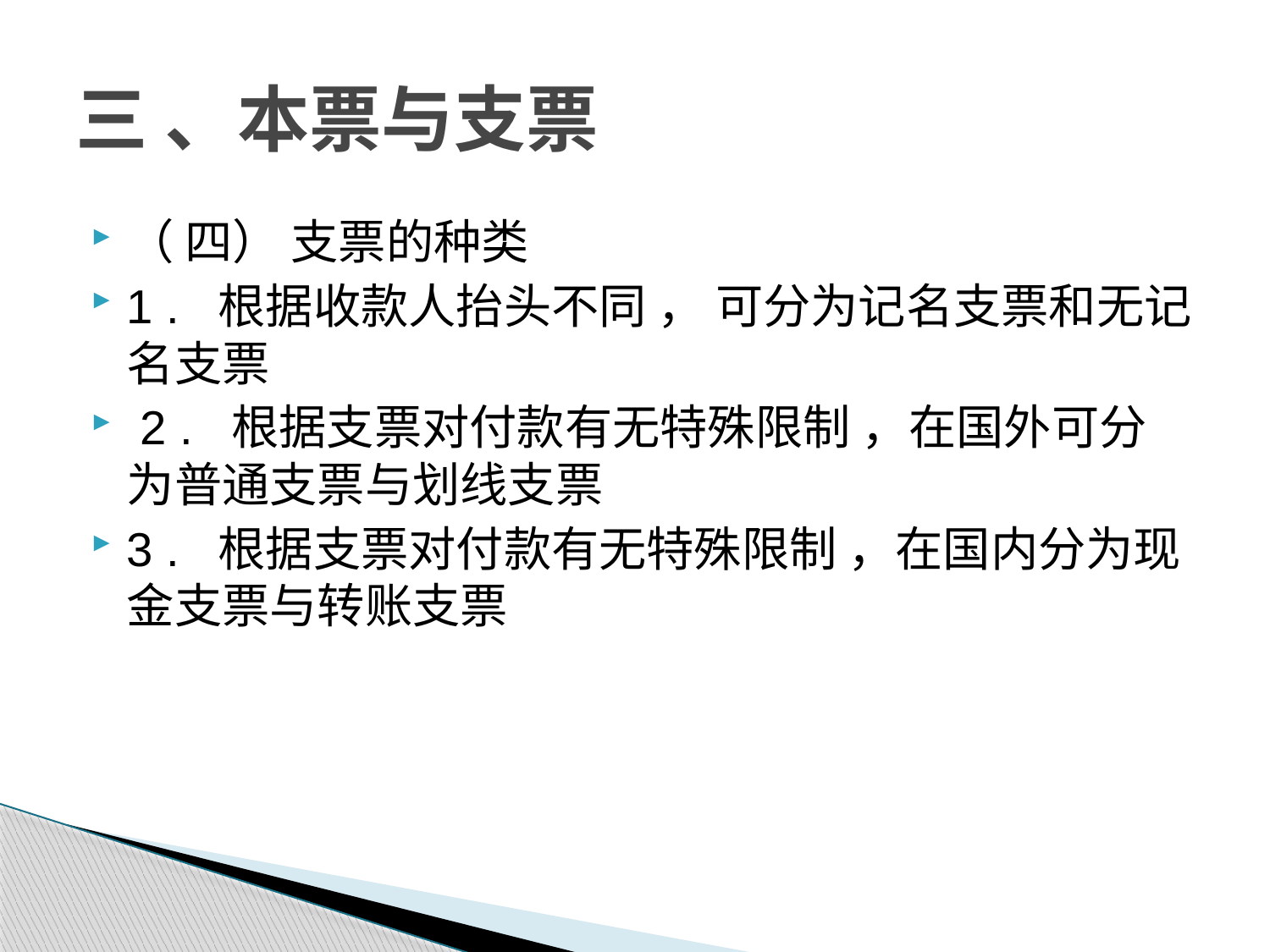

# 三 、本票与支票
（ 四） 支票的种类
1 .  根据收款人抬头不同 ， 可分为记名支票和无记名支票
 2 .  根据支票对付款有无特殊限制 ，在国外可分为普通支票与划线支票
3 .  根据支票对付款有无特殊限制 ，在国内分为现金支票与转账支票